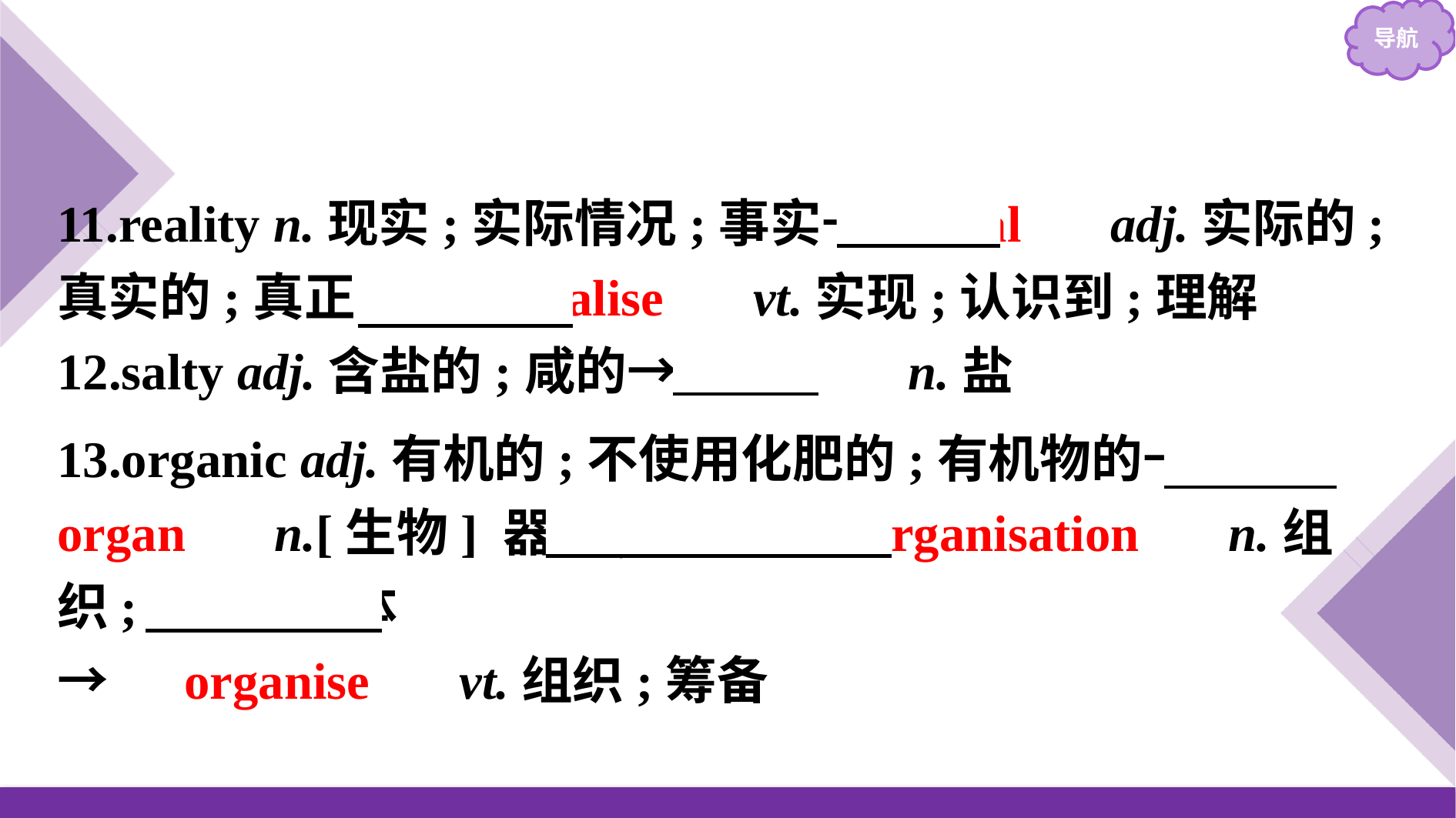

11.reality n.现实;实际情况;事实→　real　 adj.实际的;真实的;真正的→　realise　 vt.实现;认识到;理解
12.salty adj.含盐的;咸的→　salt　 n.盐

13.organic adj.有机的;不使用化肥的;有机物的→　organ　 n.[生物] 器官;机构→　organisation　 n.组织;机构;团体
→　organise　 vt.组织;筹备